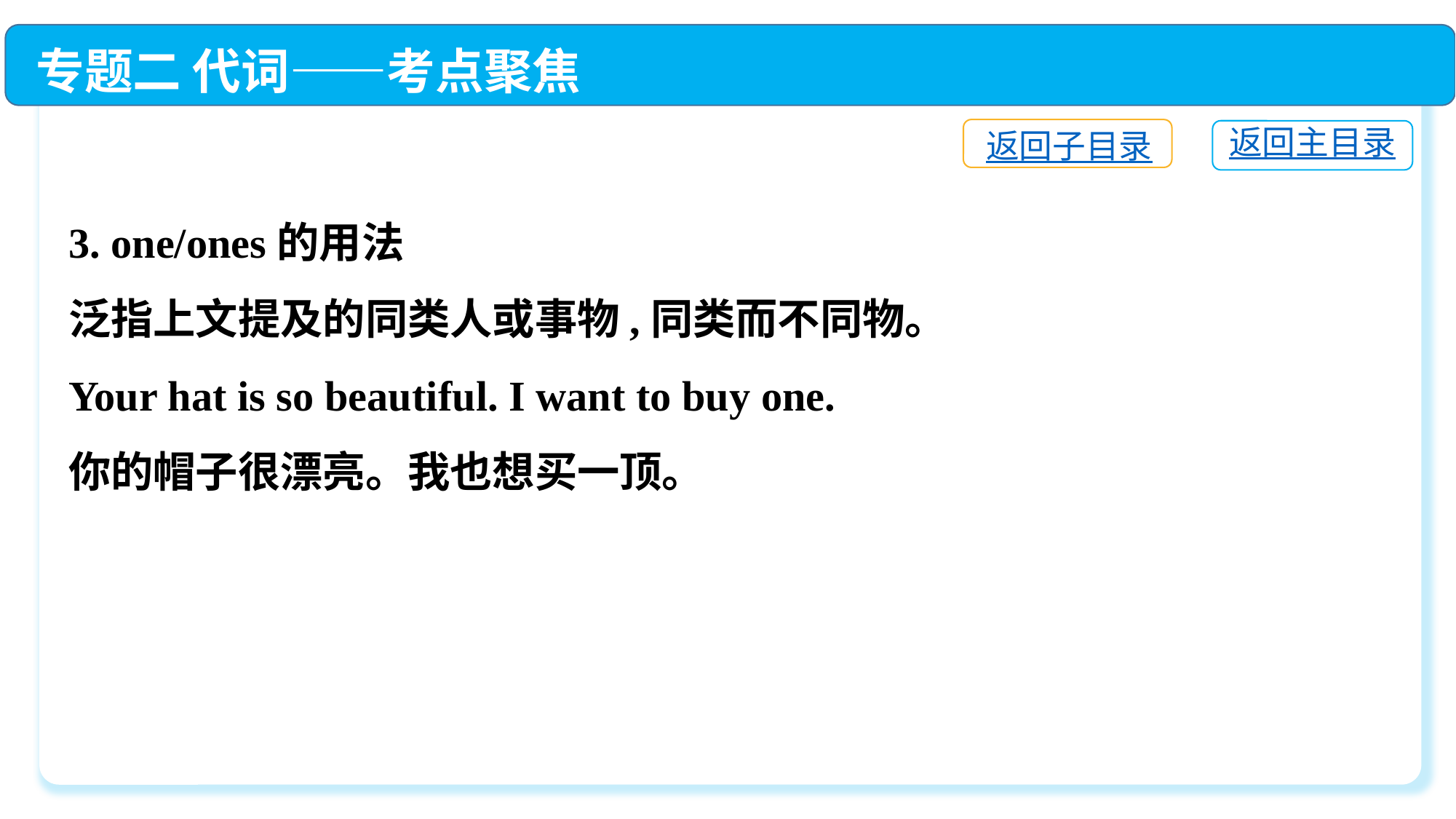

专题二 代词——考点聚焦

返回子目录
返回主目录
3. one/ones的用法
泛指上文提及的同类人或事物,同类而不同物。
Your hat is so beautiful. I want to buy one.
你的帽子很漂亮。我也想买一顶。